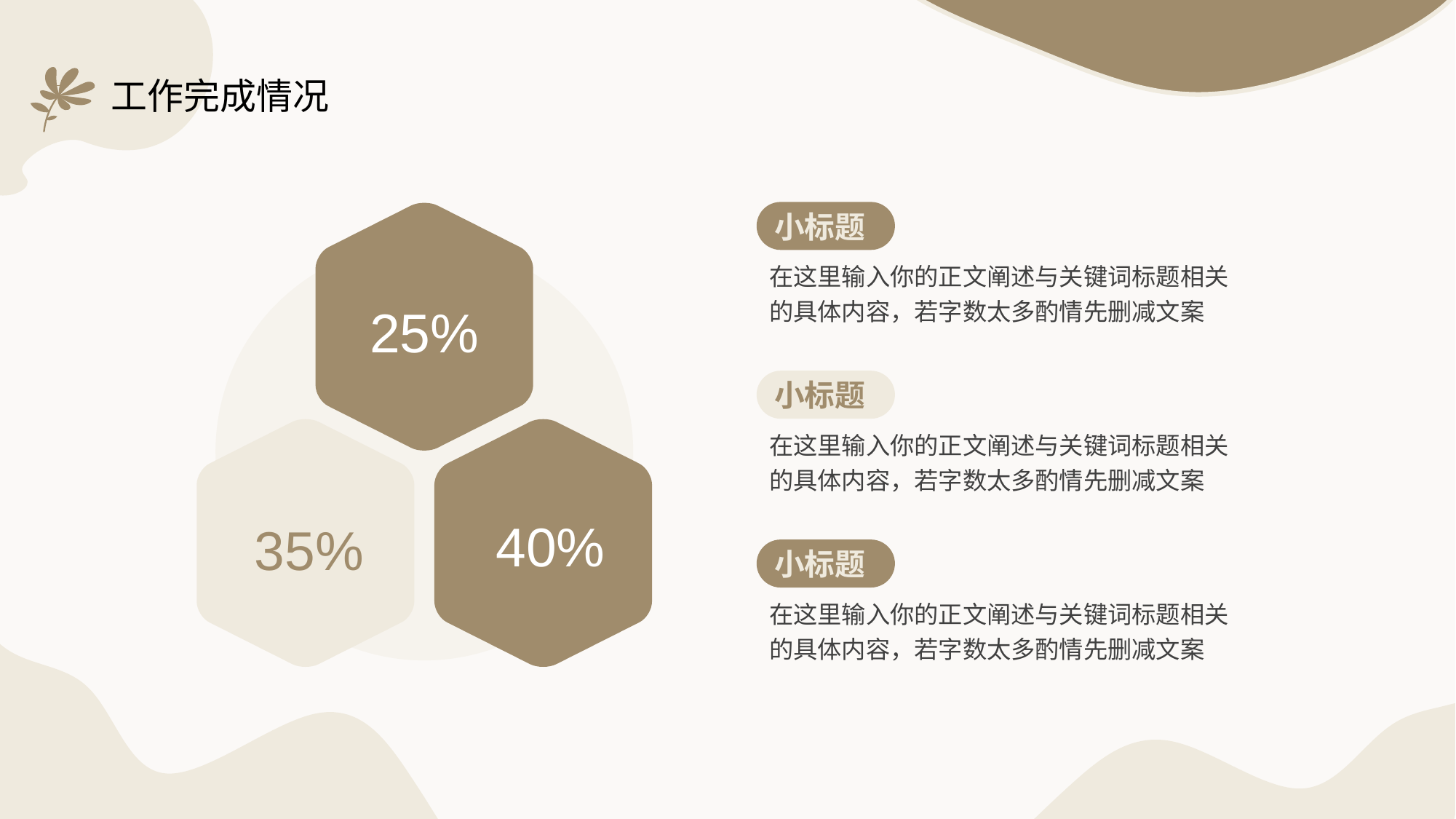

# 工作完成情况

25%

40%
35%
小标题
在这里输入你的正文阐述与关键词标题相关的具体内容，若字数太多酌情先删减文案

小标题
在这里输入你的正文阐述与关键词标题相关的具体内容，若字数太多酌情先删减文案
小标题
在这里输入你的正文阐述与关键词标题相关的具体内容，若字数太多酌情先删减文案